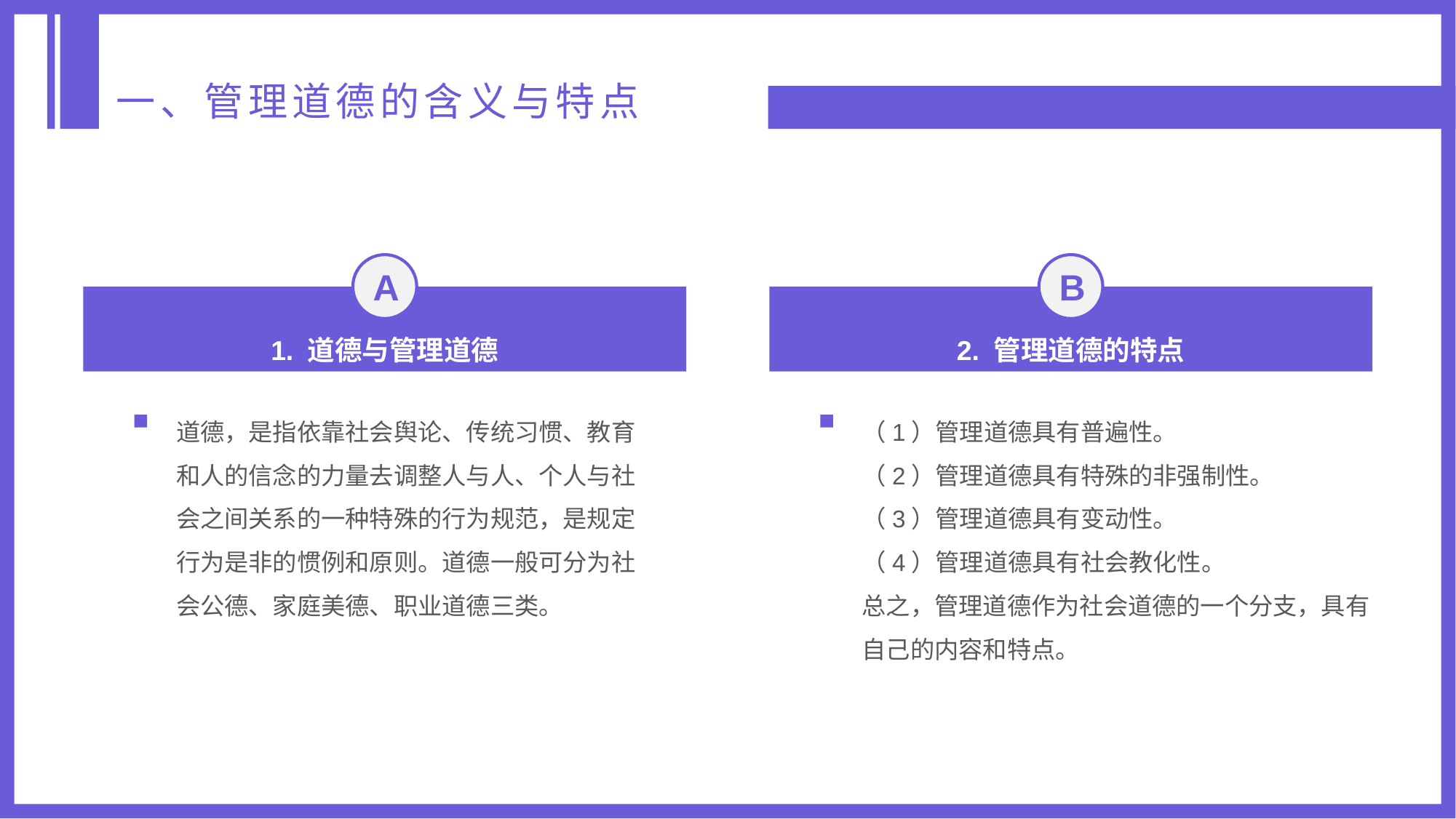

一、管理道德的含义与特点
A
B
1. 道德与管理道德
2. 管理道德的特点
道德，是指依靠社会舆论、传统习惯、教育和人的信念的力量去调整人与人、个人与社会之间关系的一种特殊的行为规范，是规定行为是非的惯例和原则。道德一般可分为社会公德、家庭美德、职业道德三类。

（1）管理道德具有普遍性。
（2）管理道德具有特殊的非强制性。
（3）管理道德具有变动性。
（4）管理道德具有社会教化性。
总之，管理道德作为社会道德的一个分支，具有自己的内容和特点。